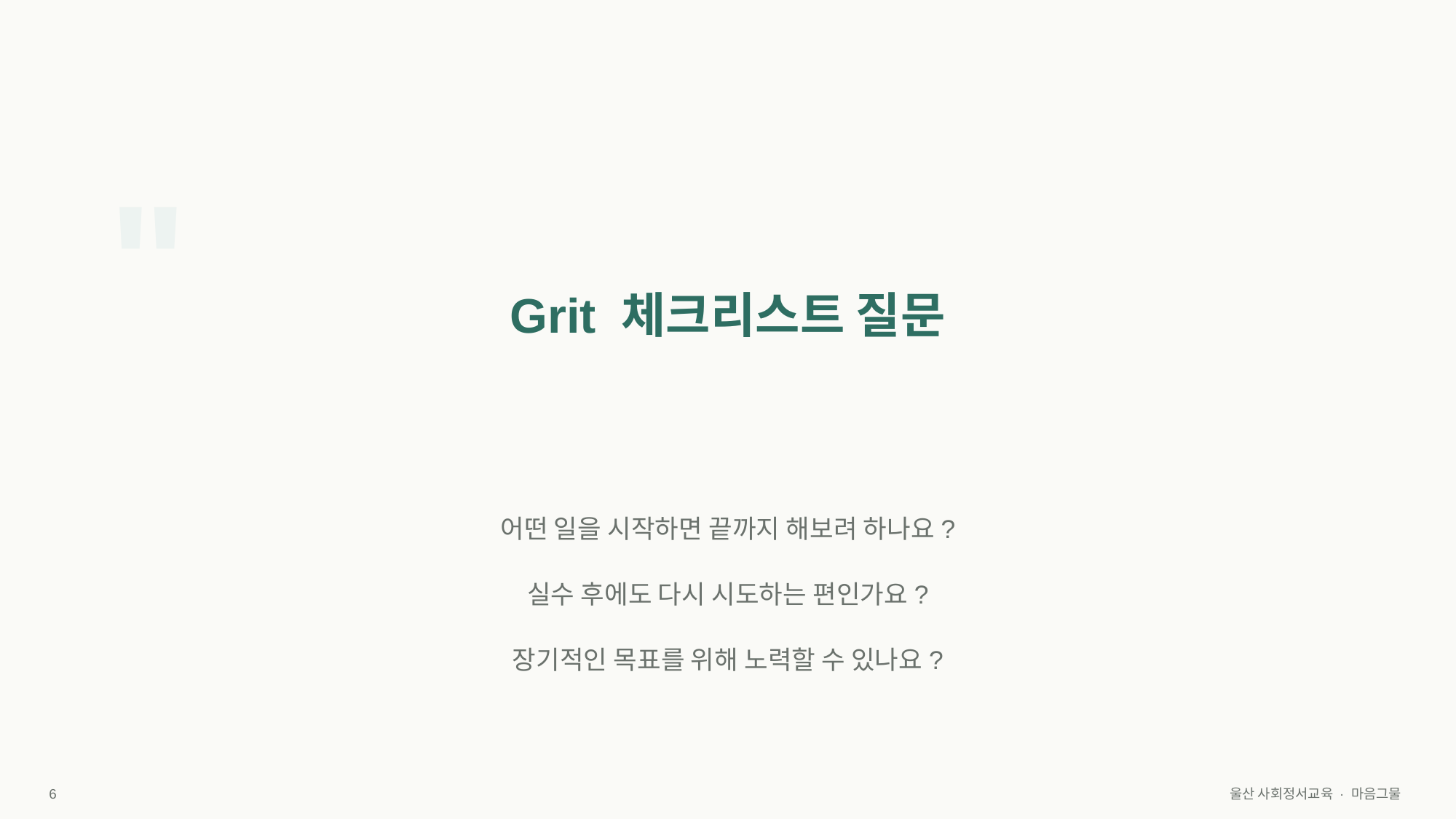

"
Grit 체크리스트 질문
어떤 일을 시작하면 끝까지 해보려 하나요?
실수 후에도 다시 시도하는 편인가요?
장기적인 목표를 위해 노력할 수 있나요?
6
울산 사회정서교육 · 마음그물